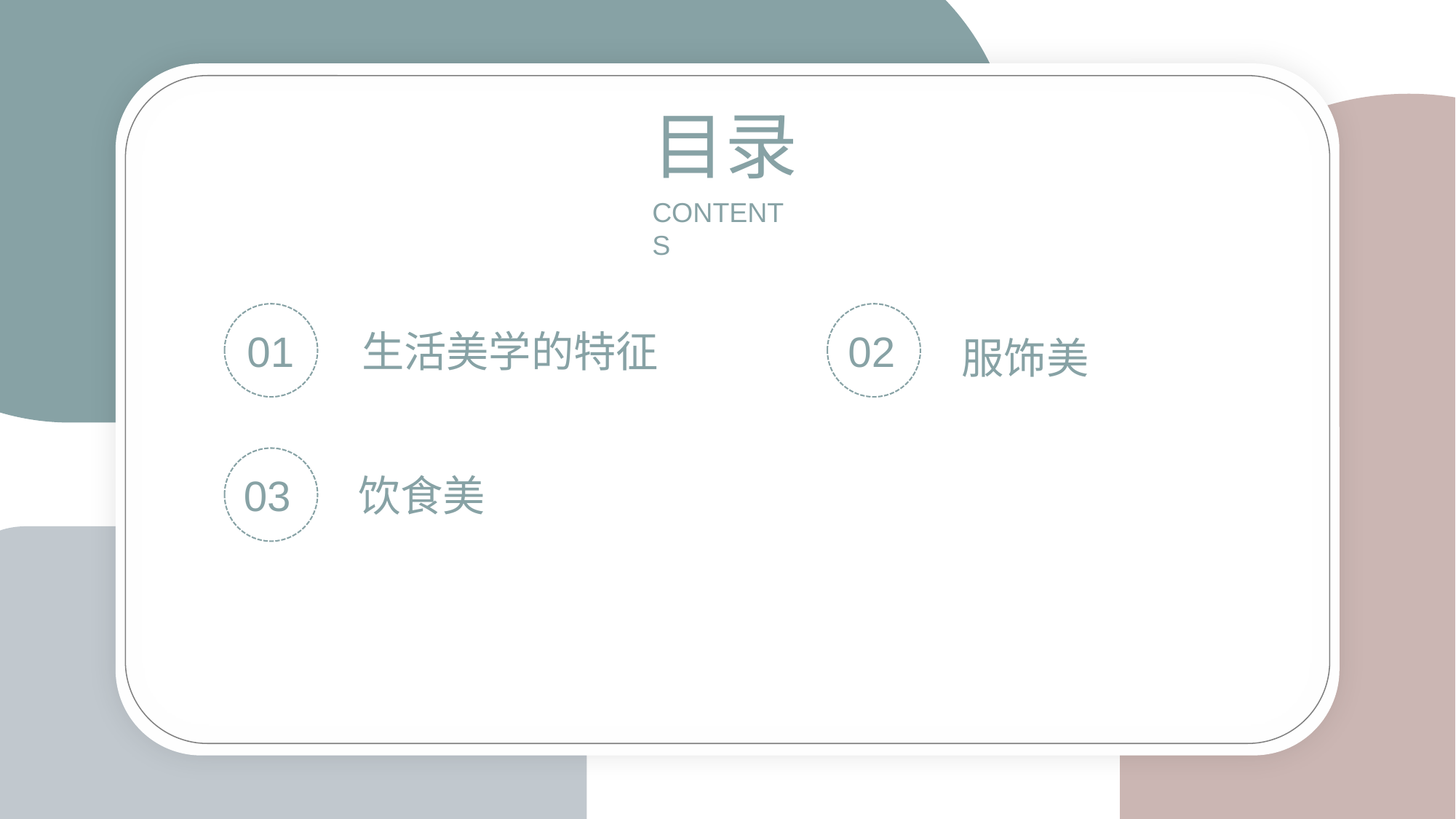

目录
CONTENTS

01
生活美学的特征
02
服饰美

03
饮食美